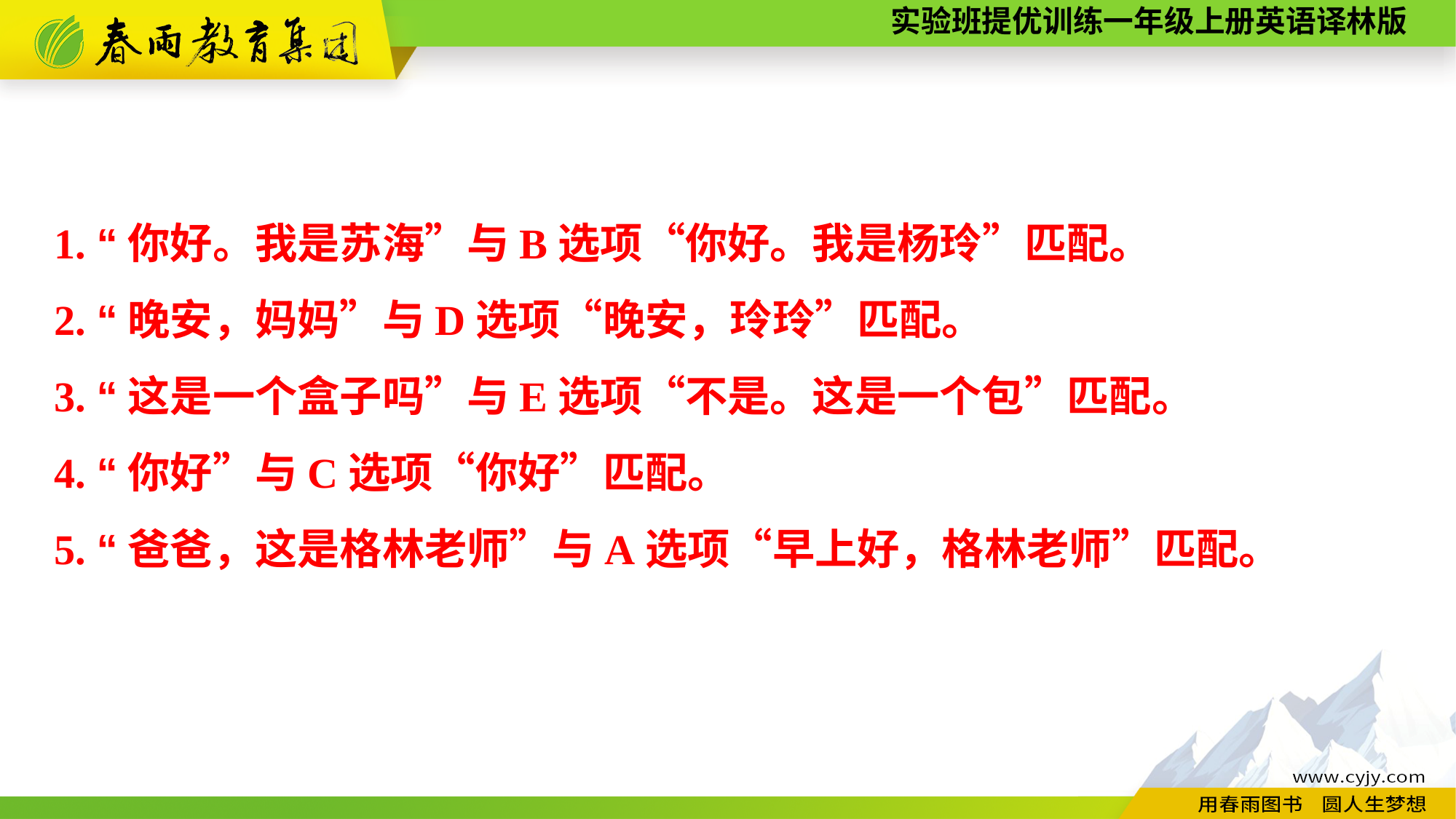

1. “你好。我是苏海”与B选项“你好。我是杨玲”匹配。
2. “晚安，妈妈”与D选项“晚安，玲玲”匹配。
3. “这是一个盒子吗”与E选项“不是。这是一个包”匹配。
4. “你好”与C选项“你好”匹配。
5. “爸爸，这是格林老师”与A选项“早上好，格林老师”匹配。